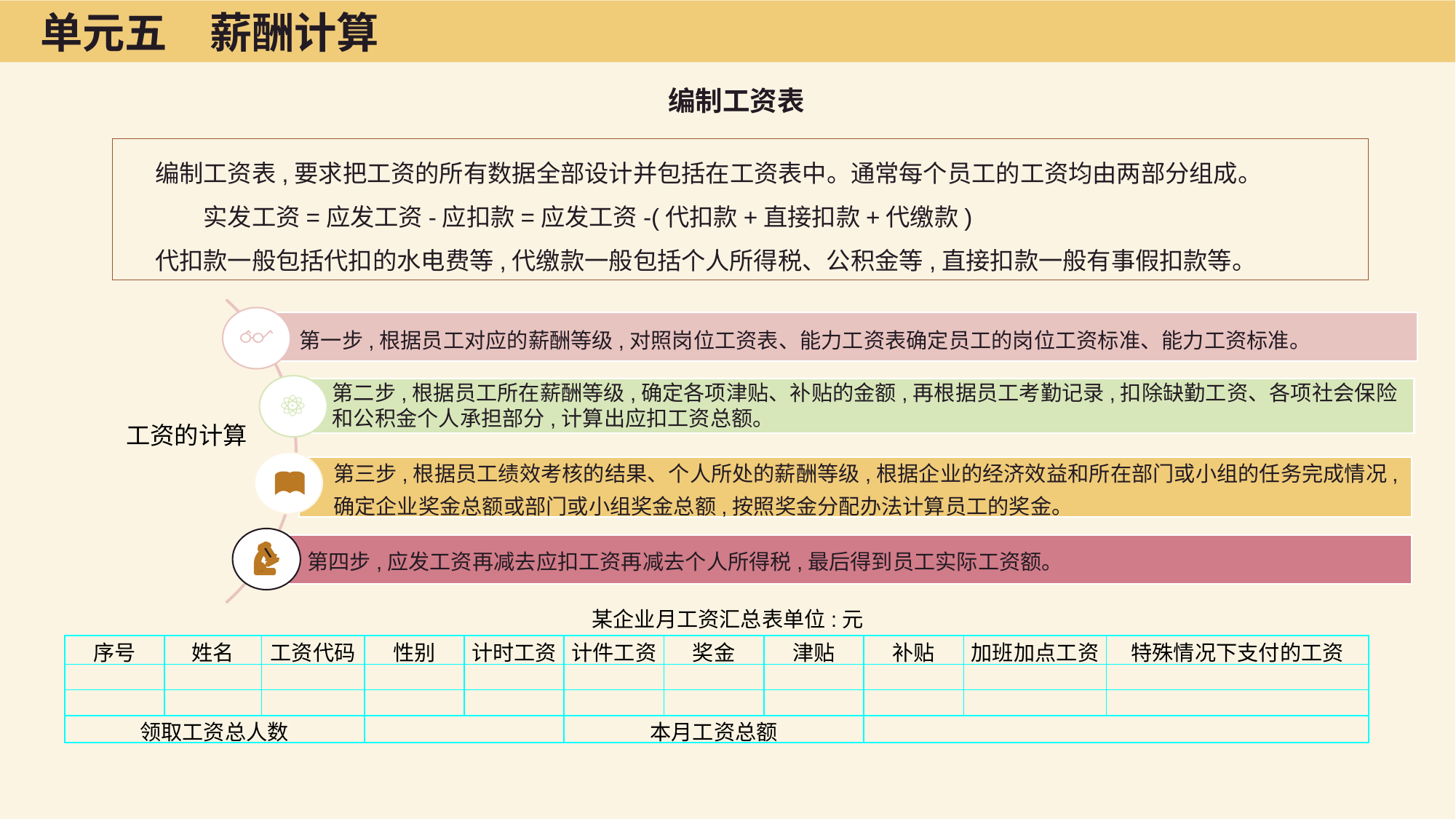

单元五　薪酬计算
编制工资表
编制工资表,要求把工资的所有数据全部设计并包括在工资表中。通常每个员工的工资均由两部分组成。
　　实发工资=应发工资-应扣款=应发工资-(代扣款+直接扣款+代缴款)
代扣款一般包括代扣的水电费等,代缴款一般包括个人所得税、公积金等,直接扣款一般有事假扣款等。

第一步,根据员工对应的薪酬等级,对照岗位工资表、能力工资表确定员工的岗位工资标准、能力工资标准。

第二步,根据员工所在薪酬等级,确定各项津贴、补贴的金额,再根据员工考勤记录,扣除缺勤工资、各项社会保险和公积金个人承担部分,计算出应扣工资总额。

工资的计算
第三步,根据员工绩效考核的结果、个人所处的薪酬等级,根据企业的经济效益和所在部门或小组的任务完成情况,确定企业奖金总额或部门或小组奖金总额,按照奖金分配办法计算员工的奖金。

第四步,应发工资再减去应扣工资再减去个人所得税,最后得到员工实际工资额。

某企业月工资汇总表单位:元
| 序号 | 姓名 | 工资代码 | 性别 | 计时工资 | 计件工资 | 奖金 | 津贴 | 补贴 | 加班加点工资 | 特殊情况下支付的工资 |
| --- | --- | --- | --- | --- | --- | --- | --- | --- | --- | --- |
|  |  |  |  |  |  |  |  |  |  |  |
|  |  |  |  |  |  |  |  |  |  |  |
| 领取工资总人数 |  |  |  |  | 本月工资总额 |  |  |  |  |  |